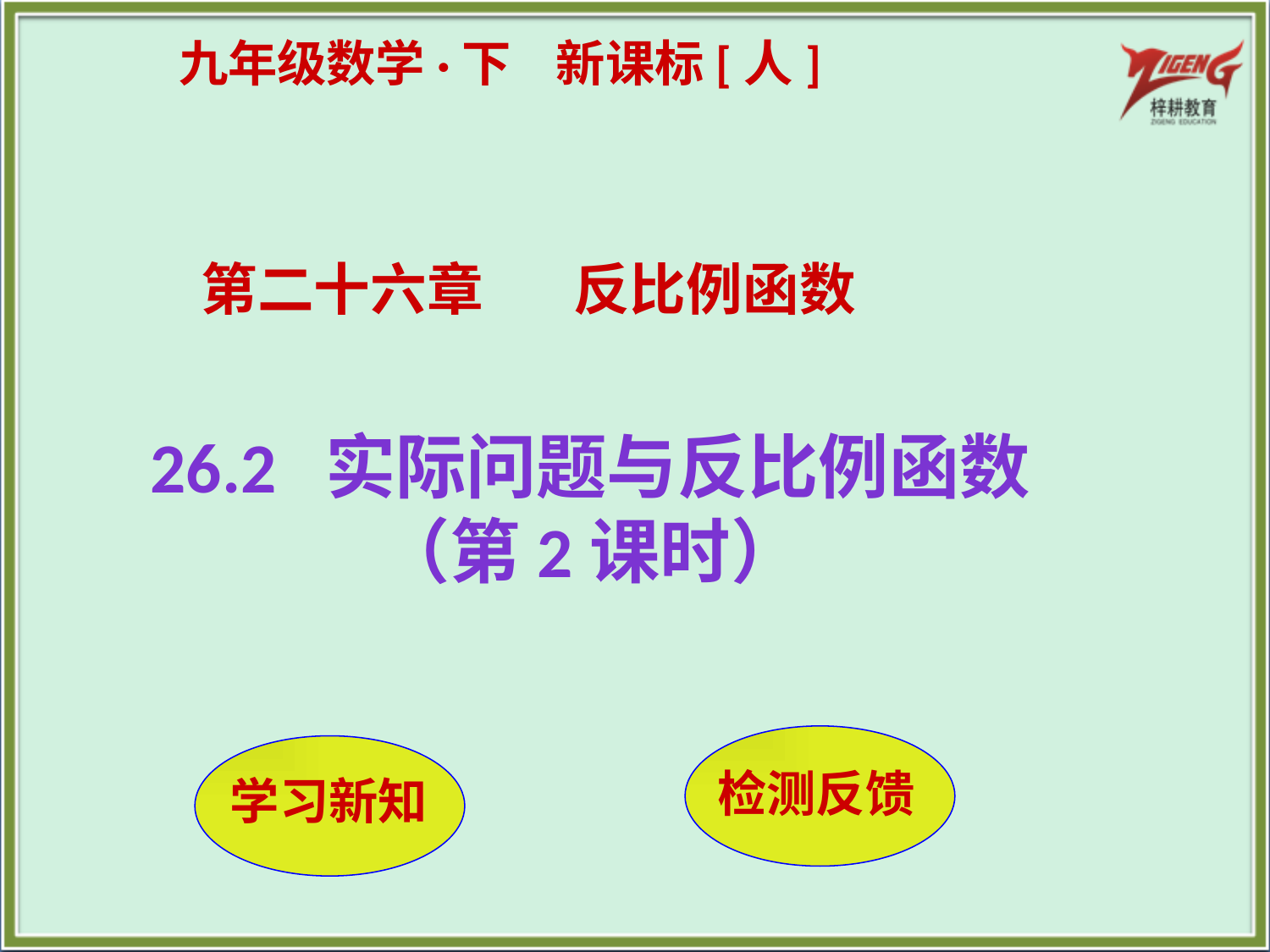

九年级数学·下    新课标[人]
第二十六章       反比例函数
26.2  实际问题与反比例函数（第2课时）

检测反馈

 学习新知